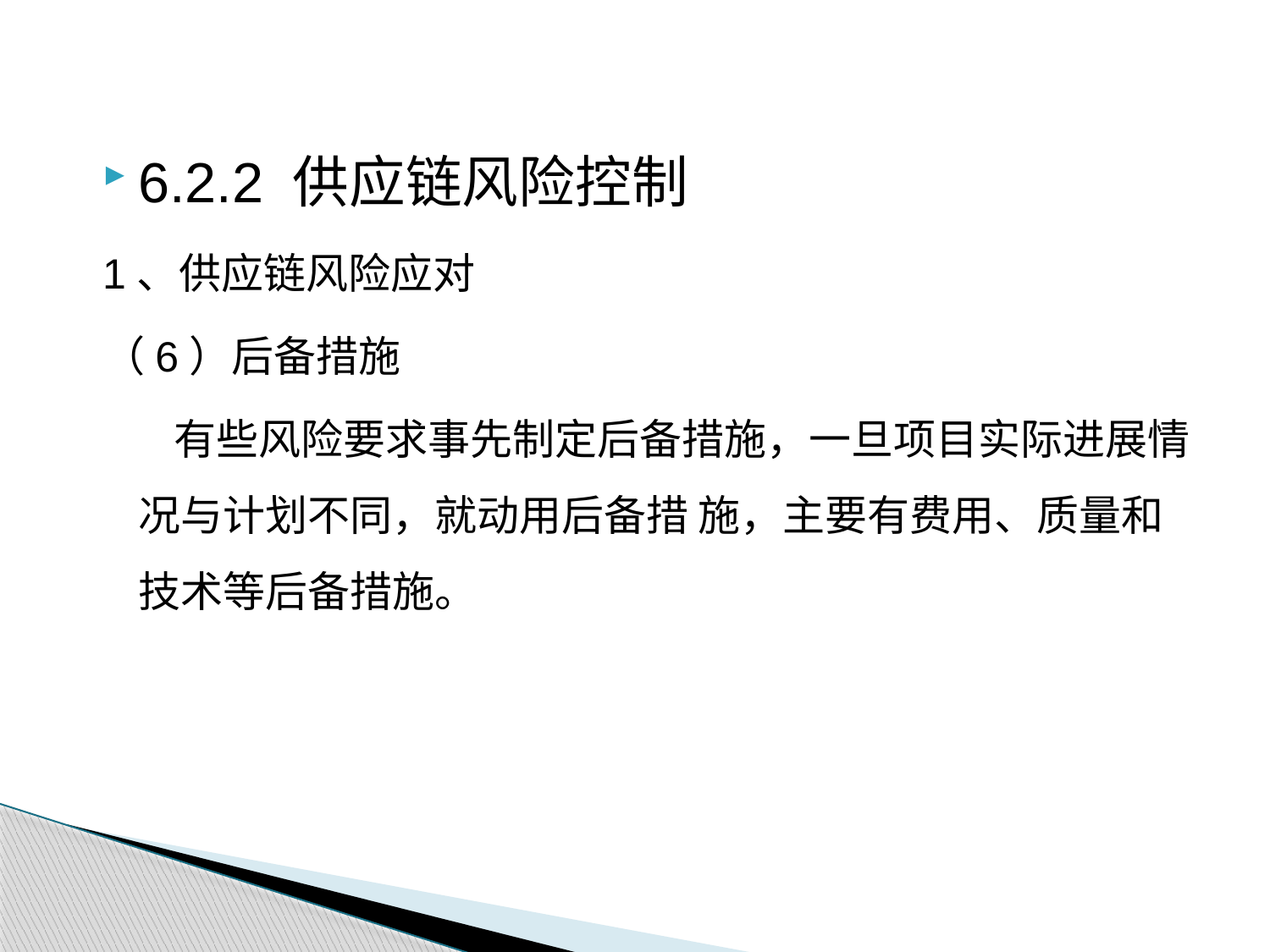

6.2.2 供应链风险控制
1、供应链风险应对
（6）后备措施
有些风险要求事先制定后备措施，一旦项目实际进展情况与计划不同，就动用后备措 施，主要有费用、质量和技术等后备措施。